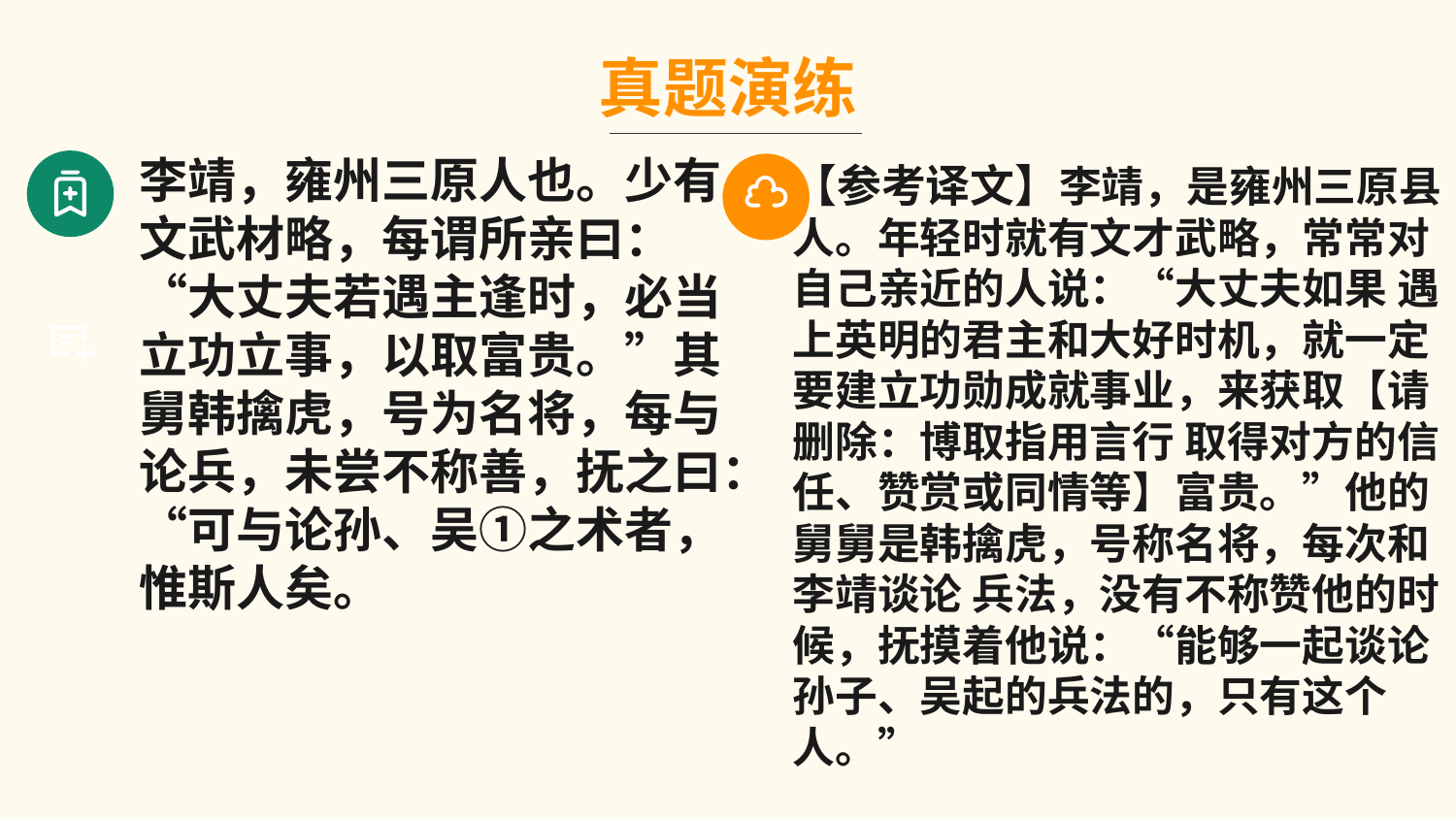

真题演练
李靖，雍州三原人也。少有文武材略，每谓所亲曰：“大丈夫若遇主逢时，必当立功立事，以取富贵。”其舅韩擒虎，号为名将，每与论兵，未尝不称善，抚之曰：“可与论孙、吴①之术者，惟斯人矣。

【参考译文】李靖，是雍州三原县人。年轻时就有文才武略，常常对自己亲近的人说：“大丈夫如果 遇上英明的君主和大好时机，就一定要建立功勋成就事业，来获取【请删除：博取指用言行 取得对方的信任、赞赏或同情等】富贵。”他的舅舅是韩擒虎，号称名将，每次和李靖谈论 兵法，没有不称赞他的时候，抚摸着他说：“能够一起谈论孙子、吴起的兵法的，只有这个 人。”